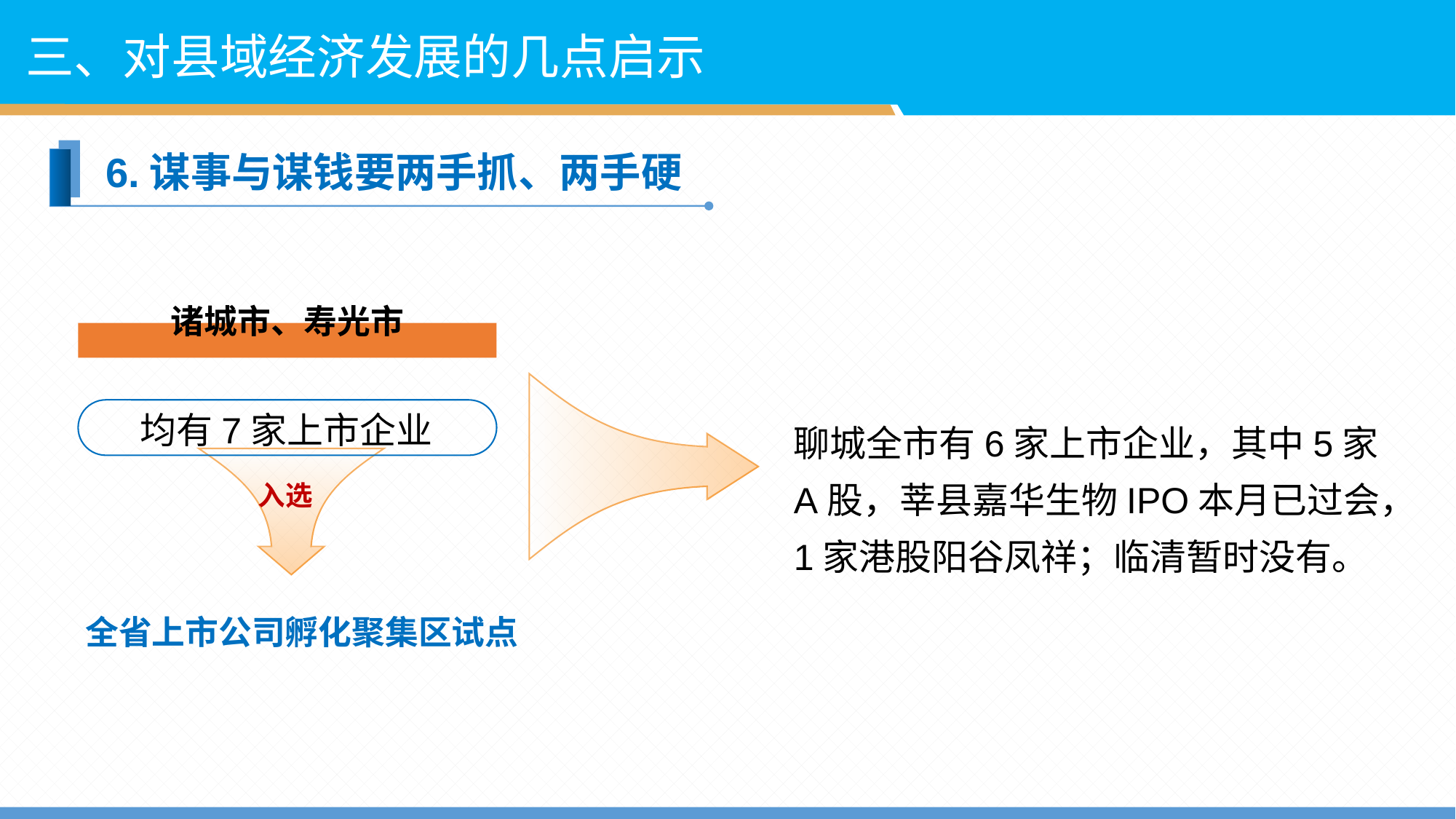

三、对县域经济发展的几点启示

6.谋事与谋钱要两手抓、两手硬

诸城市、寿光市

均有7家上市企业
聊城全市有6家上市企业，其中5家A股，莘县嘉华生物IPO本月已过会，
1家港股阳谷凤祥；临清暂时没有。

入选
全省上市公司孵化聚集区试点